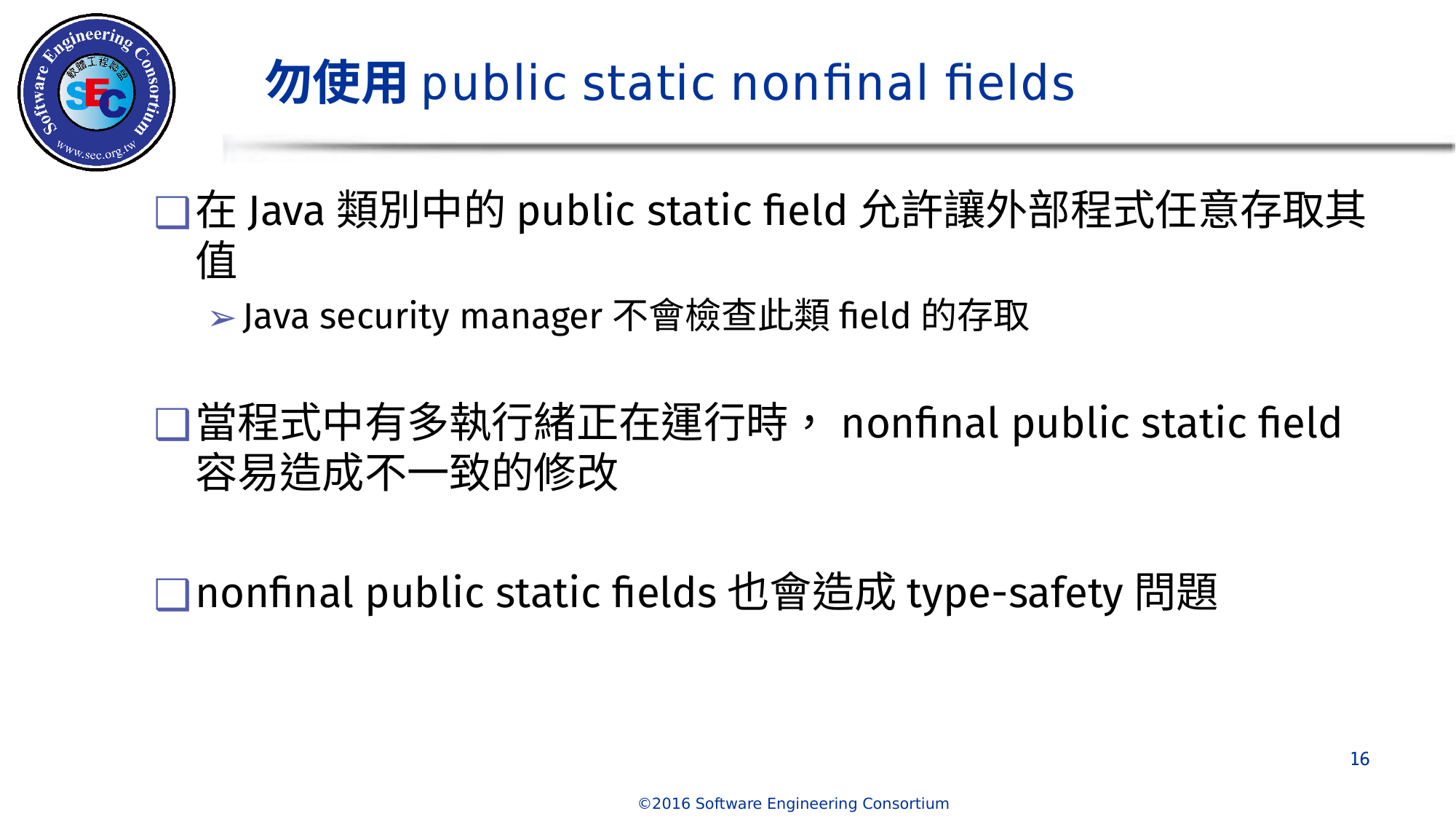

# 勿使用public static nonfinal fields
在Java類別中的public static field允許讓外部程式任意存取其值
Java security manager不會檢查此類field的存取

當程式中有多執行緒正在運行時，nonfinal public static field容易造成不一致的修改

nonfinal public static fields也會造成type-safety問題
16